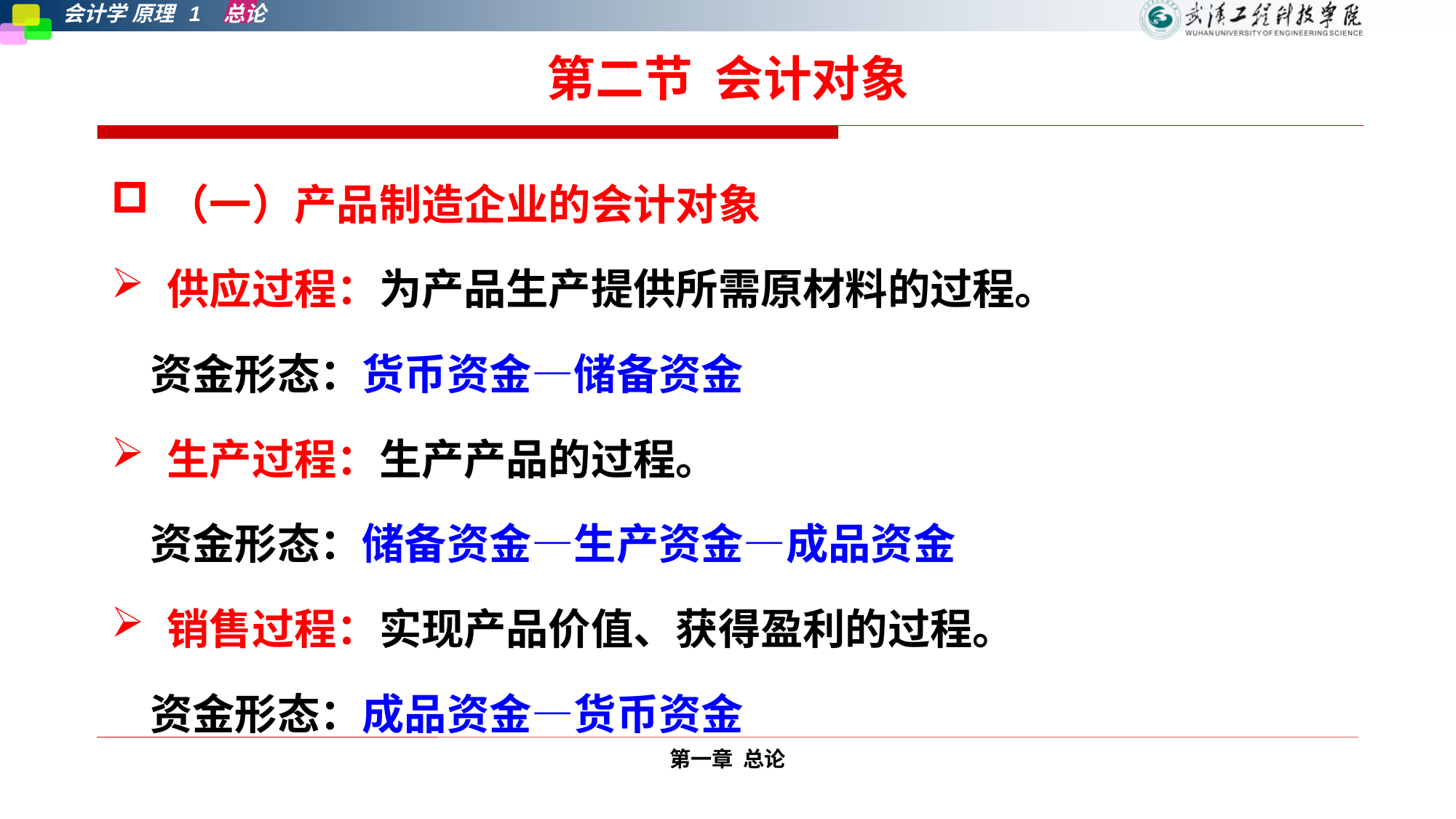

# 第二节  会计对象
（一）产品制造企业的会计对象
供应过程：为产品生产提供所需原材料的过程。
   资金形态：货币资金—储备资金
生产过程：生产产品的过程。
   资金形态：储备资金—生产资金—成品资金
销售过程：实现产品价值、获得盈利的过程。
   资金形态：成品资金—货币资金
第一章  总论